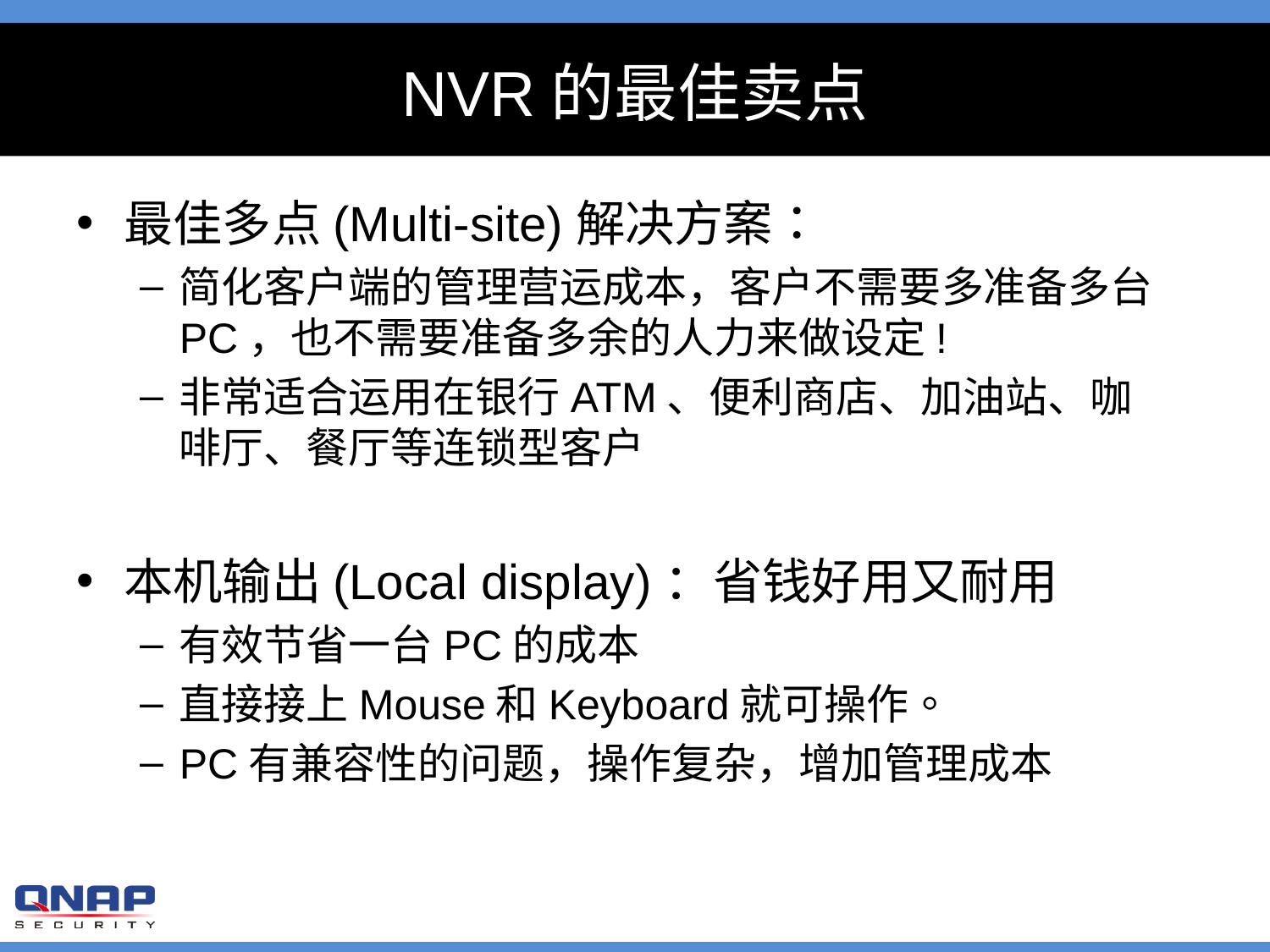

# NVR的最佳卖点

最佳多点(Multi-site)解决方案：
简化客户端的管理营运成本，客户不需要多准备多台PC，也不需要准备多余的人力来做设定!
非常适合运用在银行ATM、便利商店、加油站、咖   啡厅、餐厅等连锁型客户

本机输出(Local display)：省钱好用又耐用
有效节省一台PC的成本
直接接上Mouse和Keyboard就可操作。
PC有兼容性的问题，操作复杂，增加管理成本